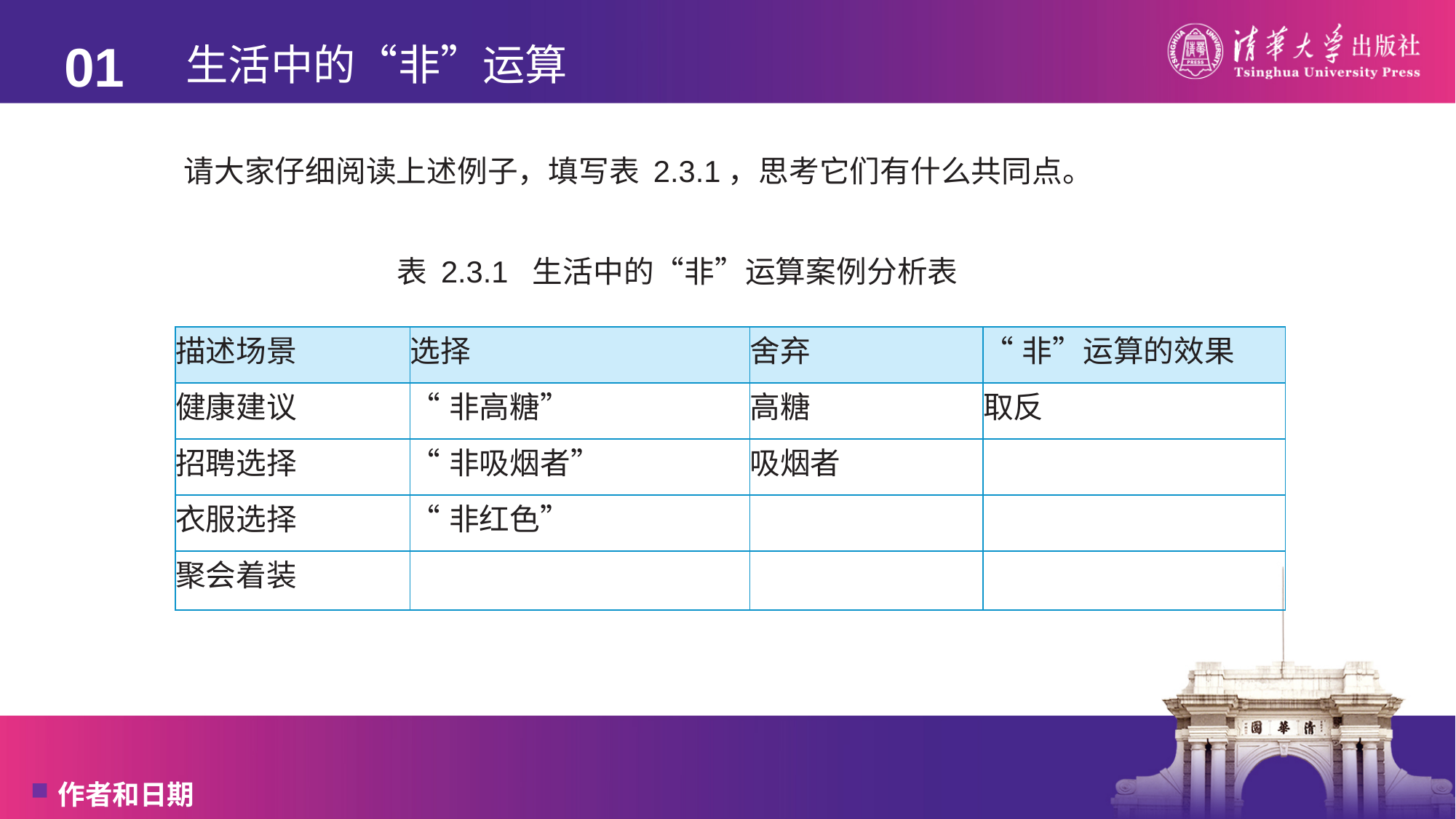

01
# 生活中的“非”运算
请大家仔细阅读上述例子，填写表 2.3.1，思考它们有什么共同点。
表 2.3.1  生活中的“非”运算案例分析表
| 描述场景 | 选择 | 舍弃 | “非”运算的效果 |
| --- | --- | --- | --- |
| 健康建议 | “非高糖” | 高糖 | 取反 |
| 招聘选择 | “非吸烟者” | 吸烟者 |  |
| 衣服选择 | “非红色” |  |  |
| 聚会着装 |  |  |  |
作者和日期